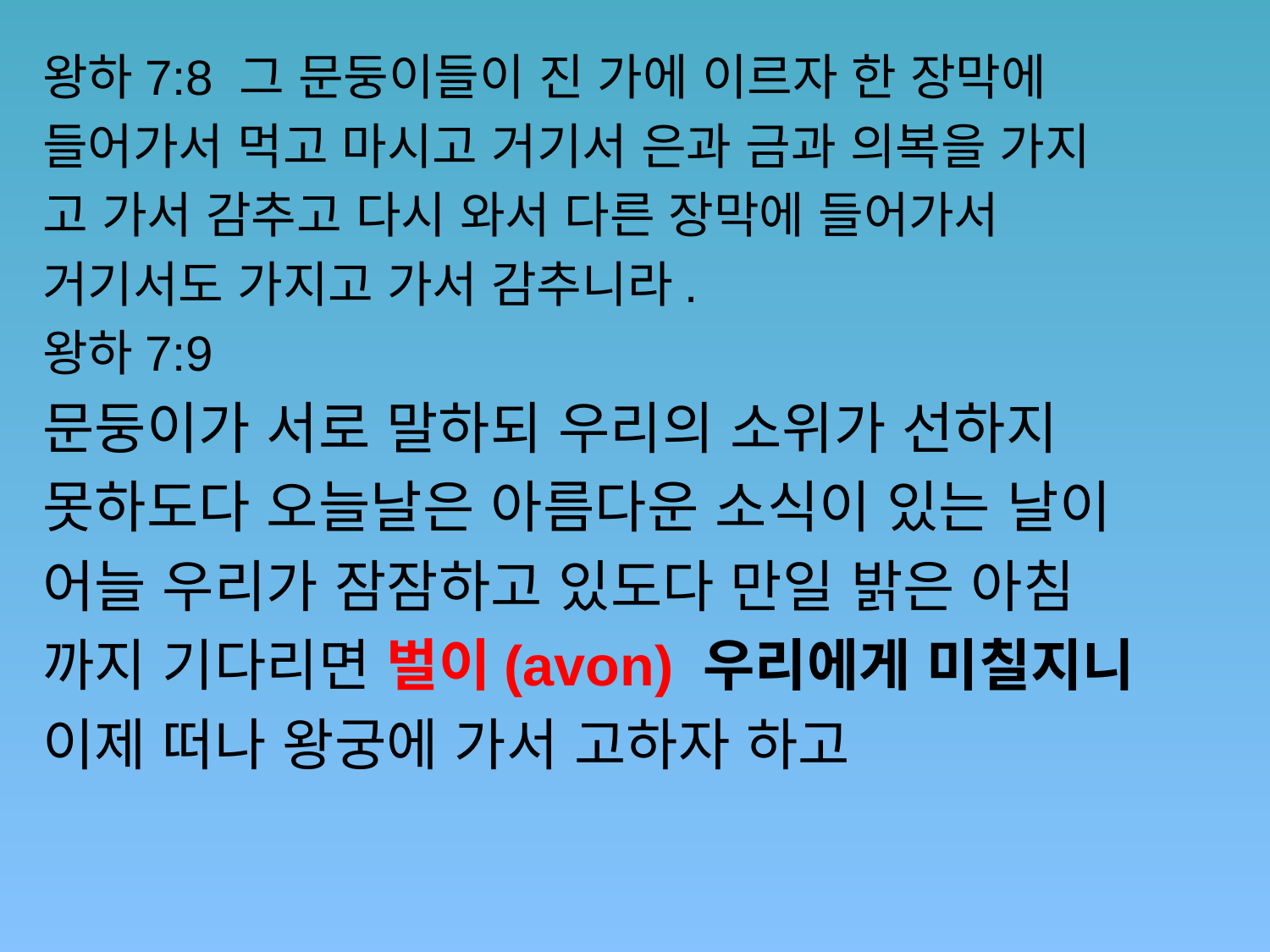

#
왕하7:8 그 문둥이들이 진 가에 이르자 한 장막에
들어가서 먹고 마시고 거기서 은과 금과 의복을 가지
고 가서 감추고 다시 와서 다른 장막에 들어가서
거기서도 가지고 가서 감추니라.
왕하7:9
문둥이가 서로 말하되 우리의 소위가 선하지
못하도다 오늘날은 아름다운 소식이 있는 날이
어늘 우리가 잠잠하고 있도다 만일 밝은 아침
까지 기다리면 벌이(avon) 우리에게 미칠지니
이제 떠나 왕궁에 가서 고하자 하고